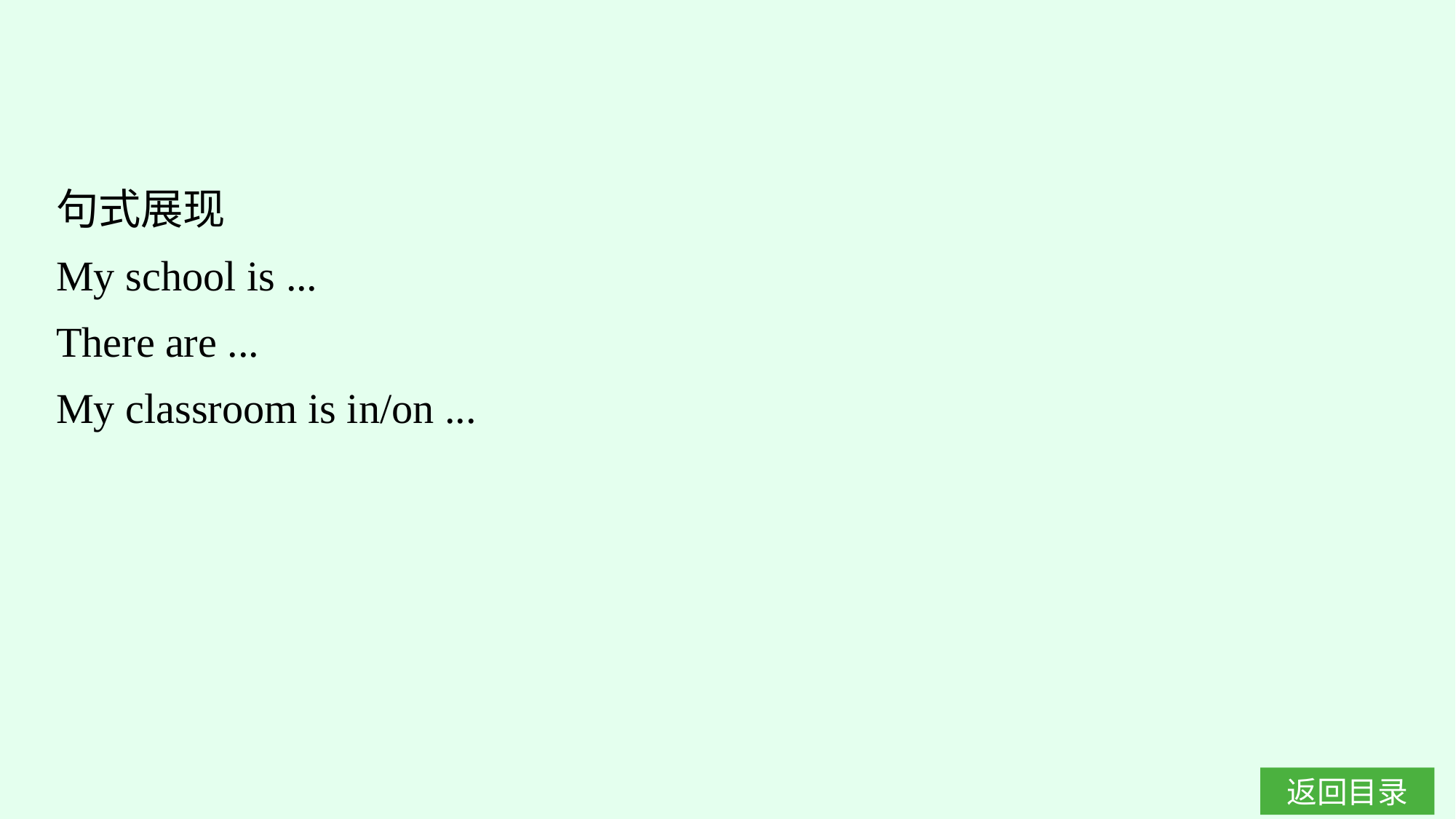

句式展现
My school is ...
There are ...
My classroom is in/on ...